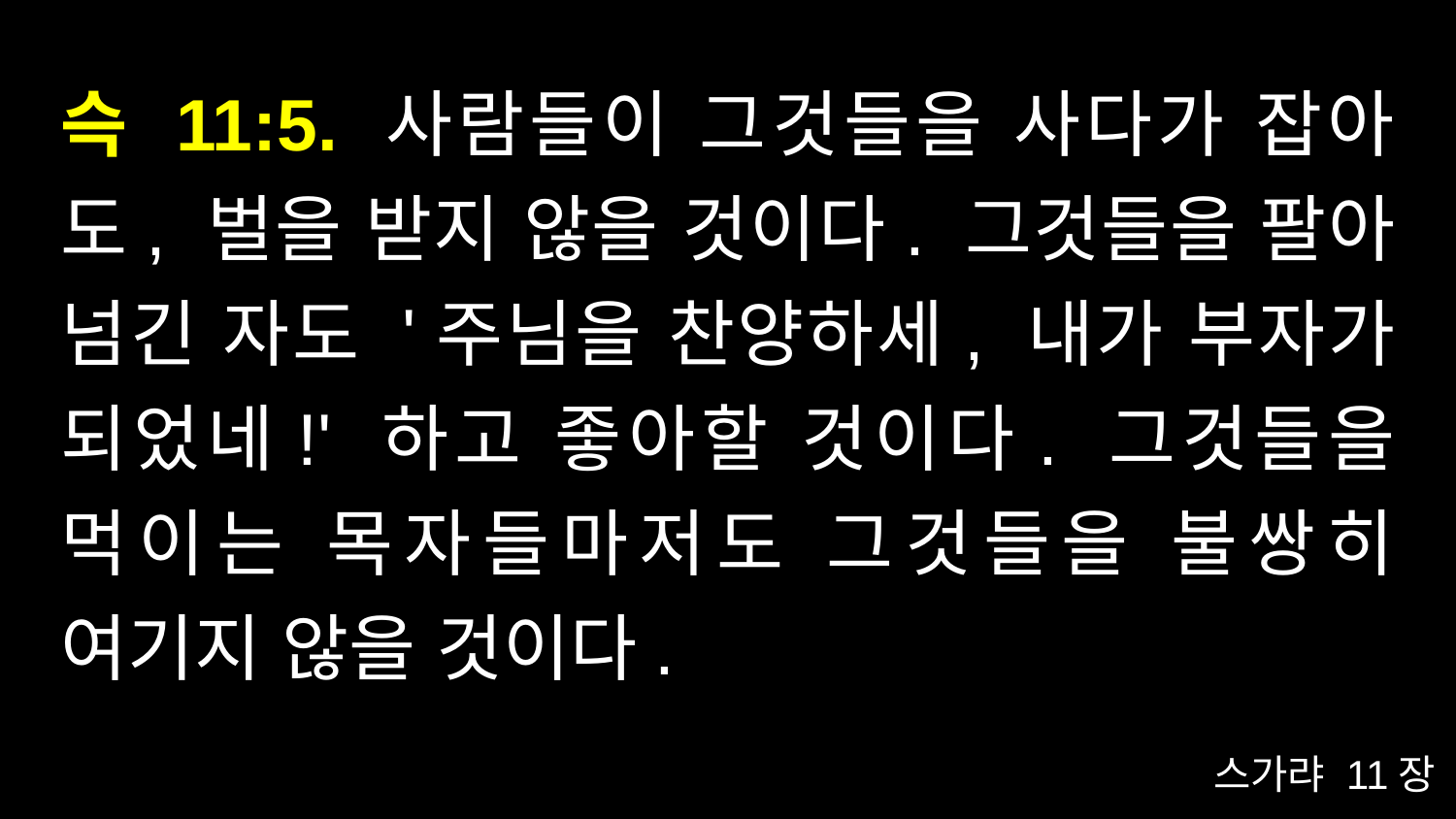

# 슥 11:5. 사람들이 그것들을 사다가 잡아도, 벌을 받지 않을 것이다. 그것들을 팔아 넘긴 자도 '주님을 찬양하세, 내가 부자가 되었네!' 하고 좋아할 것이다. 그것들을 먹이는 목자들마저도 그것들을 불쌍히 여기지 않을 것이다.
스가랴 11장